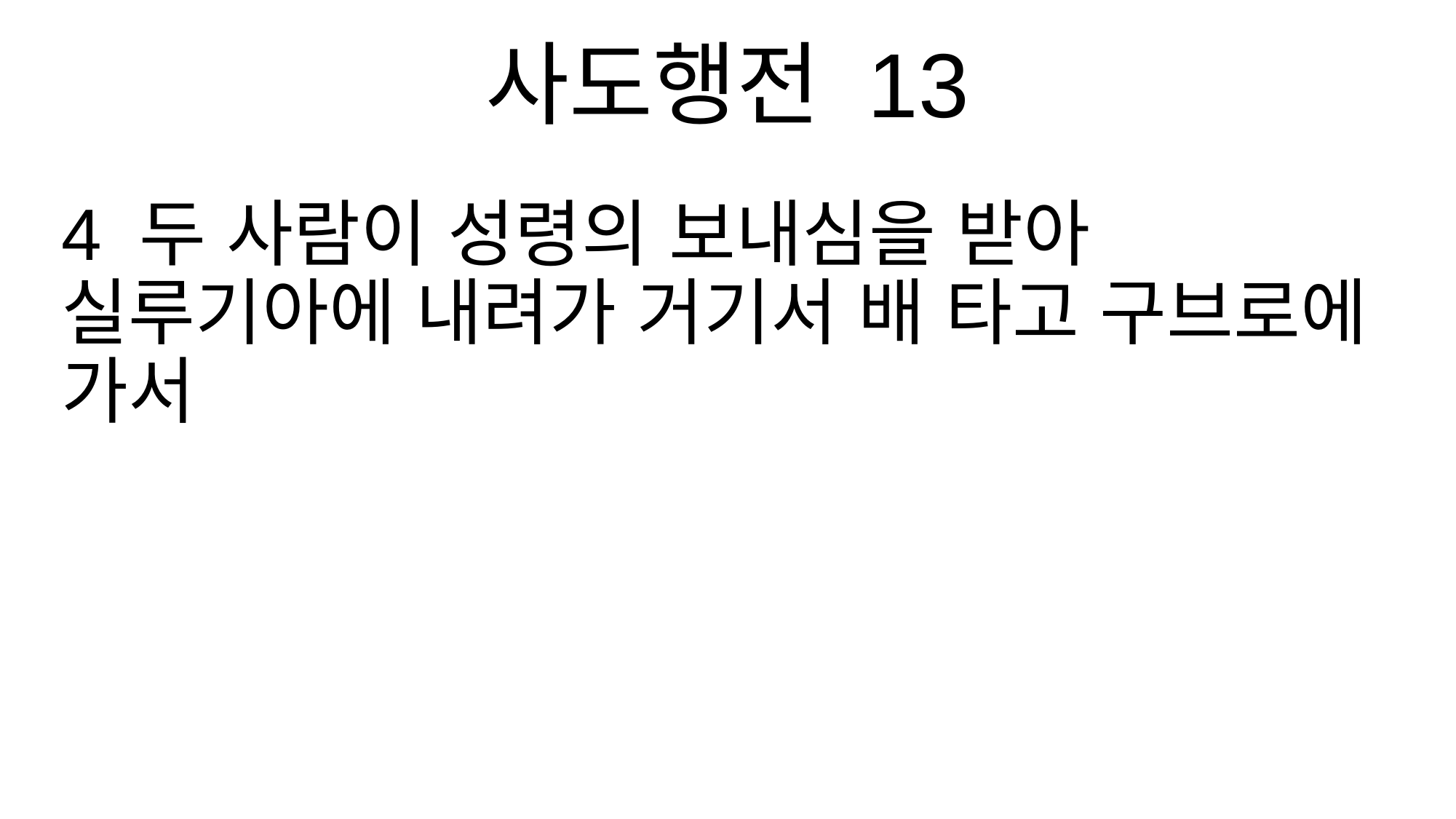

사도행전 13
4 두 사람이 성령의 보내심을 받아 실루기아에 내려가 거기서 배 타고 구브로에 가서